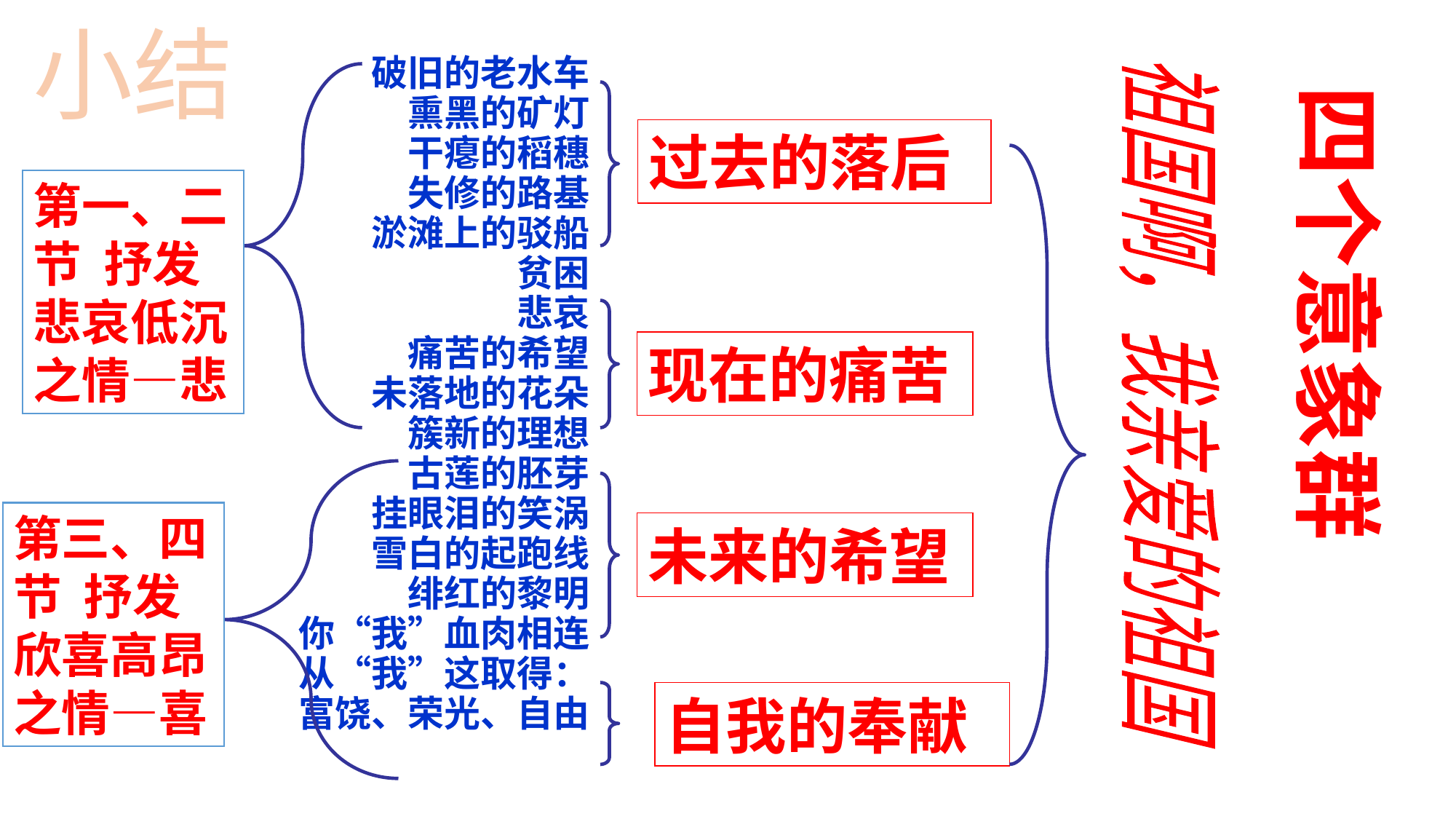

小结
破旧的老水车
熏黑的矿灯
干瘪的稻穗
失修的路基
淤滩上的驳船
贫困
悲哀
痛苦的希望
未落地的花朵
簇新的理想
古莲的胚芽
挂眼泪的笑涡
雪白的起跑线
绯红的黎明
你“我”血肉相连
从“我”这取得：
富饶、荣光、自由

四个意象群

过去的落后

第一、二节  抒发悲哀低沉之情—悲

现在的痛苦
祖国啊，我亲爱的祖国

第三、四节  抒发欣喜高昂之情—喜
未来的希望

自我的奉献